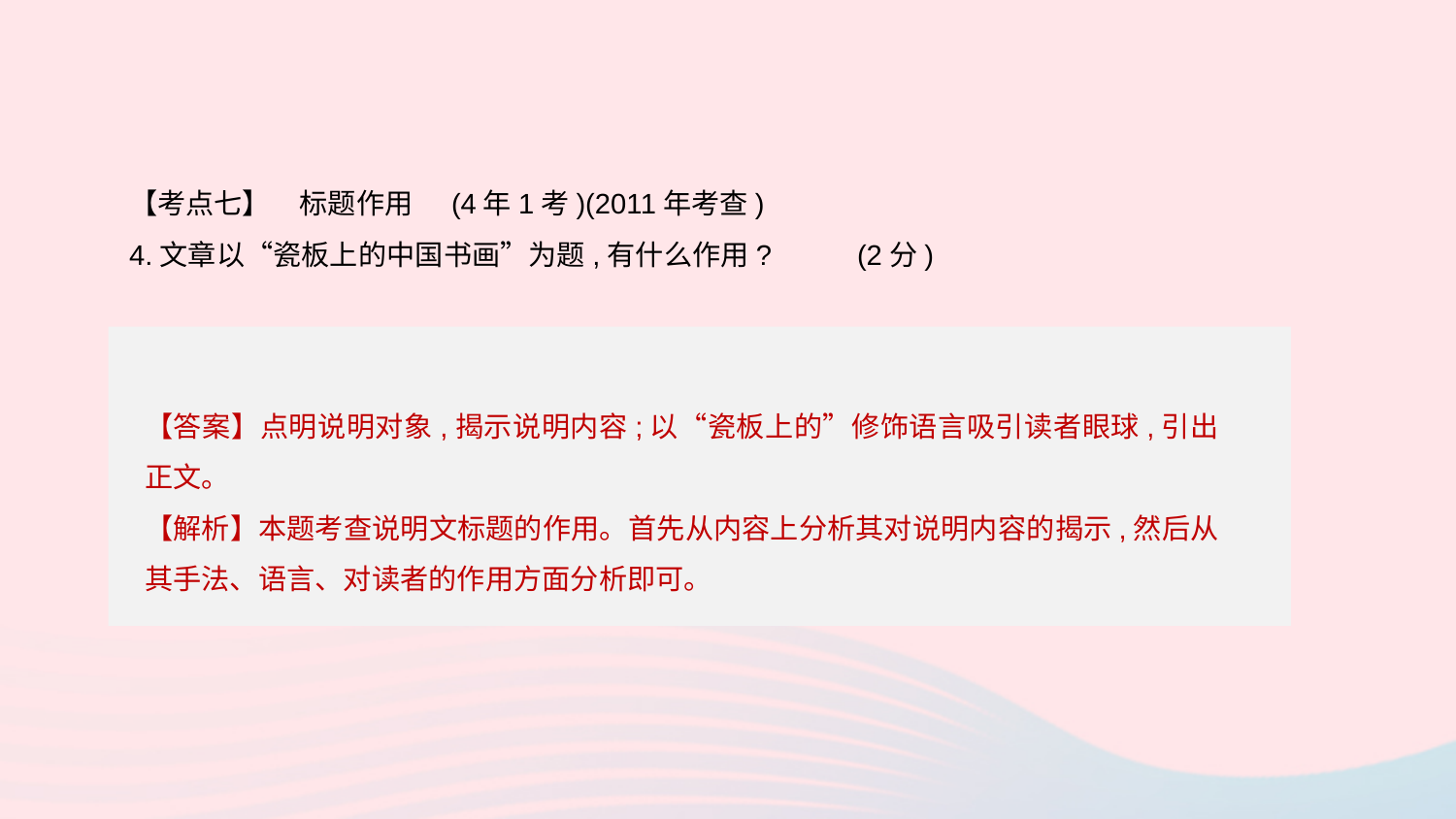

【考点七】　标题作用     (4年1考)(2011年考查)
4.文章以“瓷板上的中国书画”为题,有什么作用?	(2分)

【答案】点明说明对象,揭示说明内容;以“瓷板上的”修饰语言吸引读者眼球,引出正文。
【解析】本题考查说明文标题的作用。首先从内容上分析其对说明内容的揭示,然后从其手法、语言、对读者的作用方面分析即可。